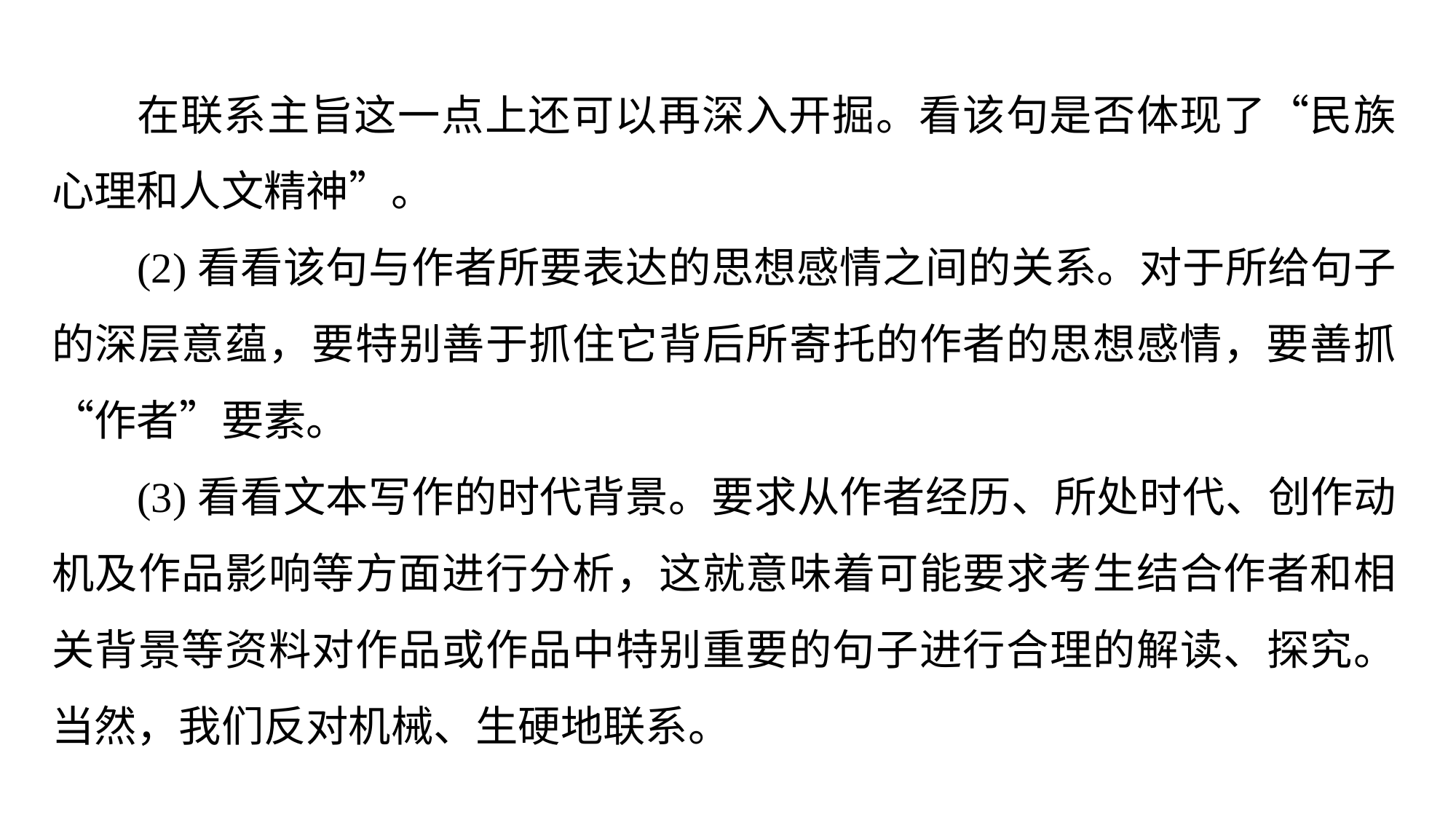

在联系主旨这一点上还可以再深入开掘。看该句是否体现了“民族心理和人文精神”。
(2)看看该句与作者所要表达的思想感情之间的关系。对于所给句子的深层意蕴，要特别善于抓住它背后所寄托的作者的思想感情，要善抓“作者”要素。
(3)看看文本写作的时代背景。要求从作者经历、所处时代、创作动机及作品影响等方面进行分析，这就意味着可能要求考生结合作者和相关背景等资料对作品或作品中特别重要的句子进行合理的解读、探究。当然，我们反对机械、生硬地联系。